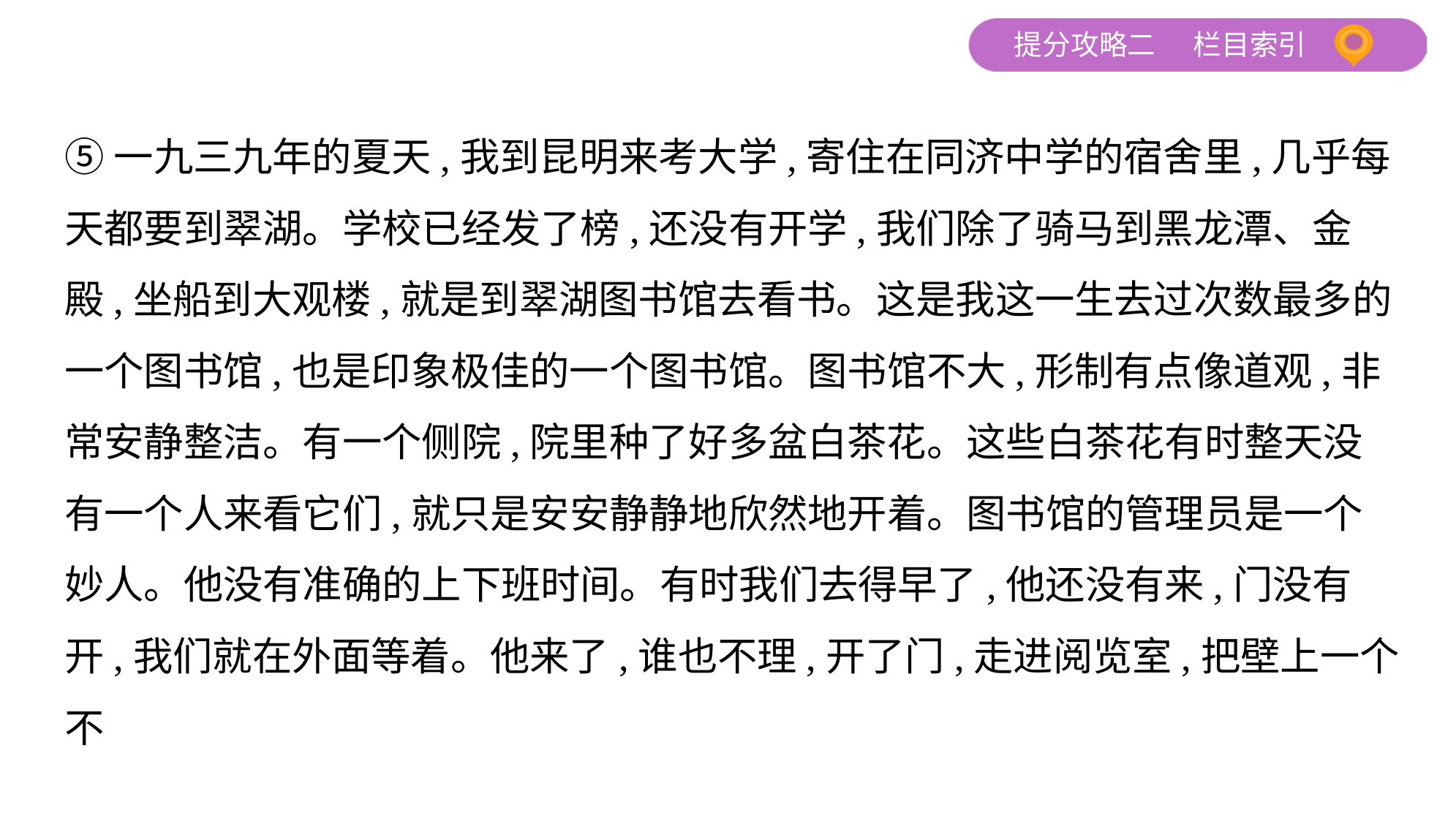

⑤一九三九年的夏天,我到昆明来考大学,寄住在同济中学的宿舍里,几乎每
天都要到翠湖。学校已经发了榜,还没有开学,我们除了骑马到黑龙潭、金
殿,坐船到大观楼,就是到翠湖图书馆去看书。这是我这一生去过次数最多的
一个图书馆,也是印象极佳的一个图书馆。图书馆不大,形制有点像道观,非
常安静整洁。有一个侧院,院里种了好多盆白茶花。这些白茶花有时整天没
有一个人来看它们,就只是安安静静地欣然地开着。图书馆的管理员是一个
妙人。他没有准确的上下班时间。有时我们去得早了,他还没有来,门没有
开,我们就在外面等着。他来了,谁也不理,开了门,走进阅览室,把壁上一个不